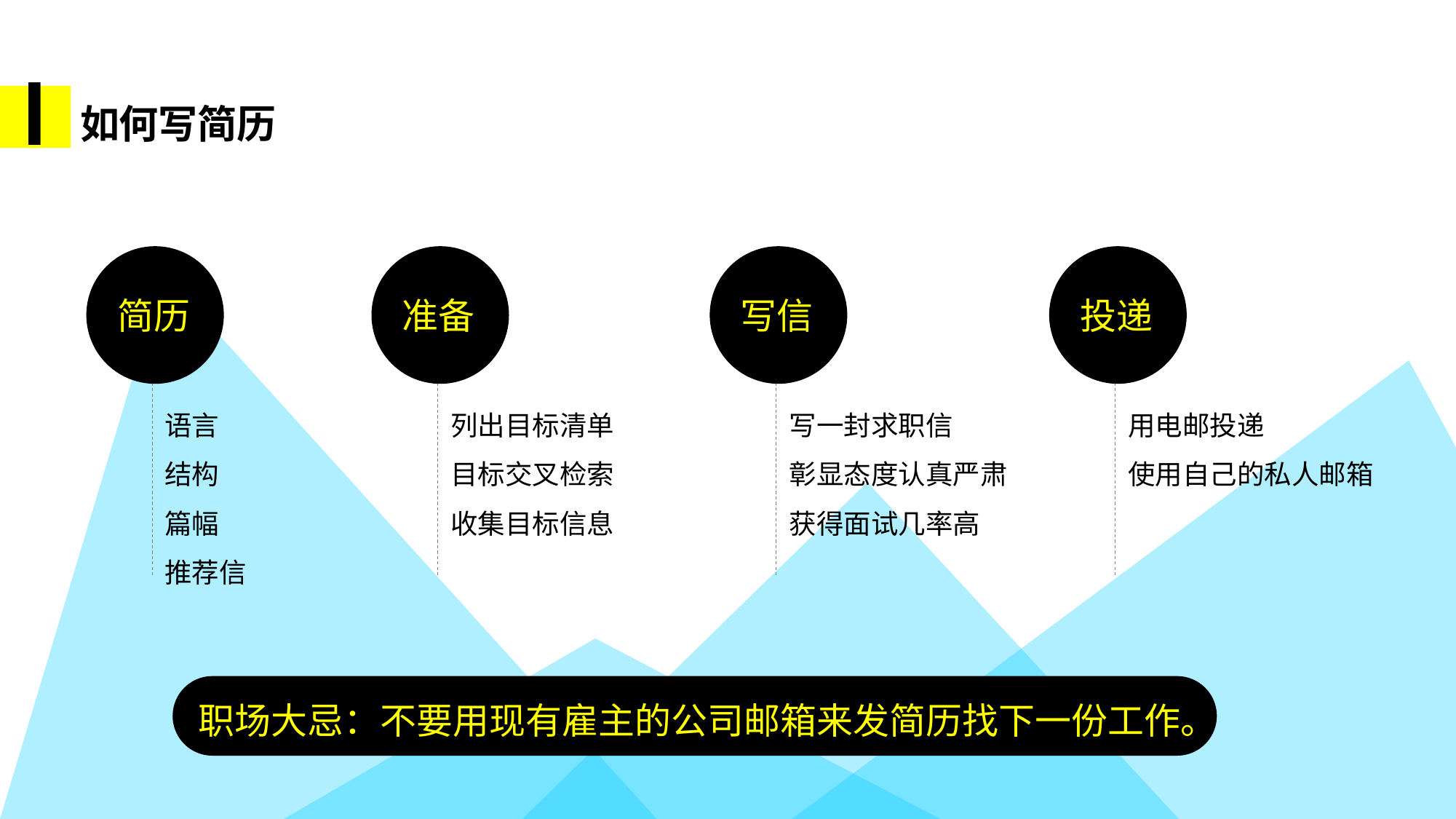

I
# 如何写简历
简历
语言
结构
篇幅
推荐信
准备
列出目标清单
目标交叉检索
收集目标信息
写信
写一封求职信
彰显态度认真严肃
获得面试几率高
投递
用电邮投递
使用自己的私人邮箱

职场大忌：不要用现有雇主的公司邮箱来发简历找下一份工作。